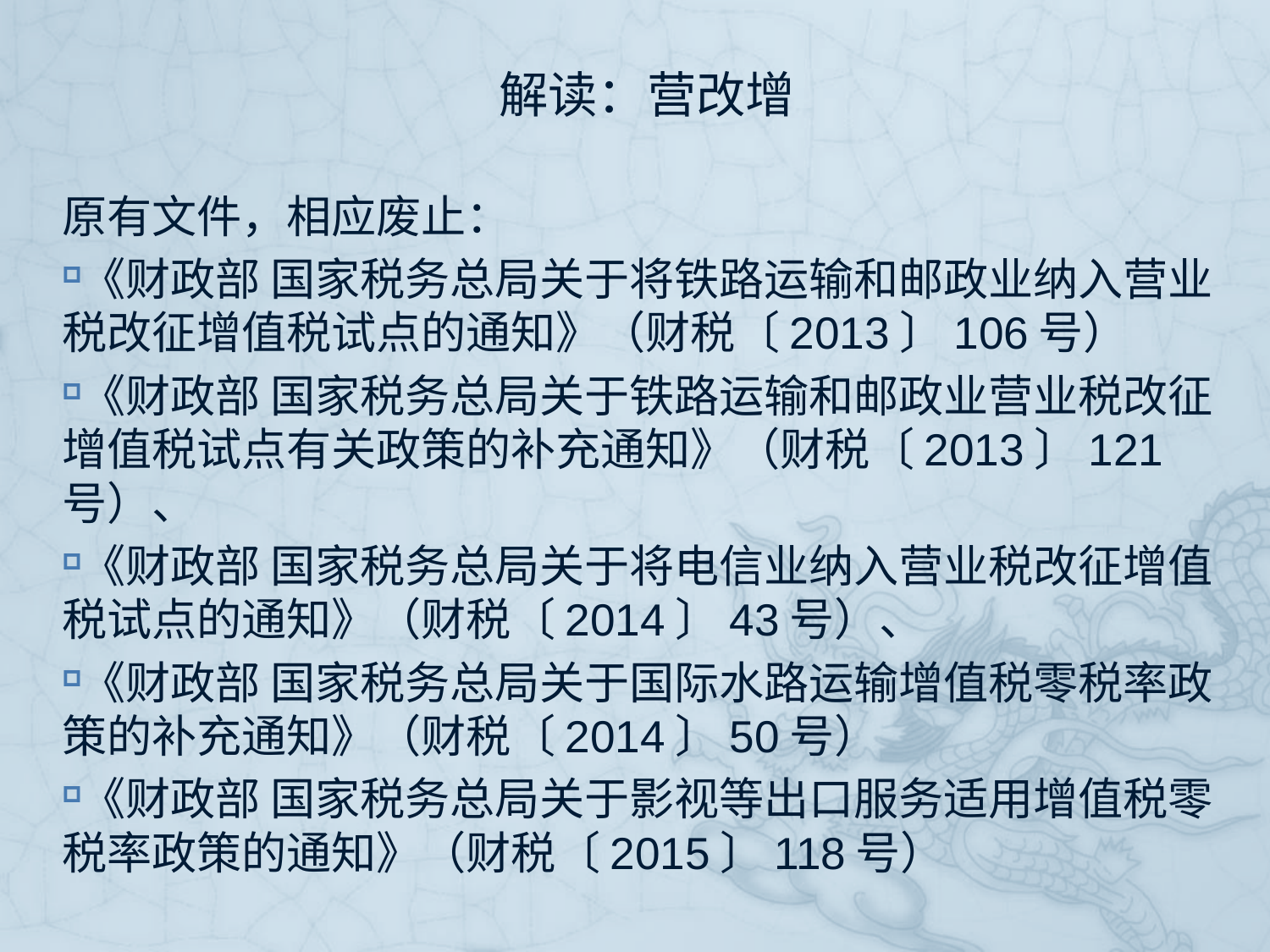

# 解读：营改增

原有文件，相应废止：
《财政部 国家税务总局关于将铁路运输和邮政业纳入营业税改征增值税试点的通知》（财税〔2013〕106号）
《财政部 国家税务总局关于铁路运输和邮政业营业税改征增值税试点有关政策的补充通知》（财税〔2013〕121号）、
《财政部 国家税务总局关于将电信业纳入营业税改征增值税试点的通知》（财税〔2014〕43号）、
《财政部 国家税务总局关于国际水路运输增值税零税率政策的补充通知》（财税〔2014〕50号）
《财政部 国家税务总局关于影视等出口服务适用增值税零税率政策的通知》（财税〔2015〕118号）